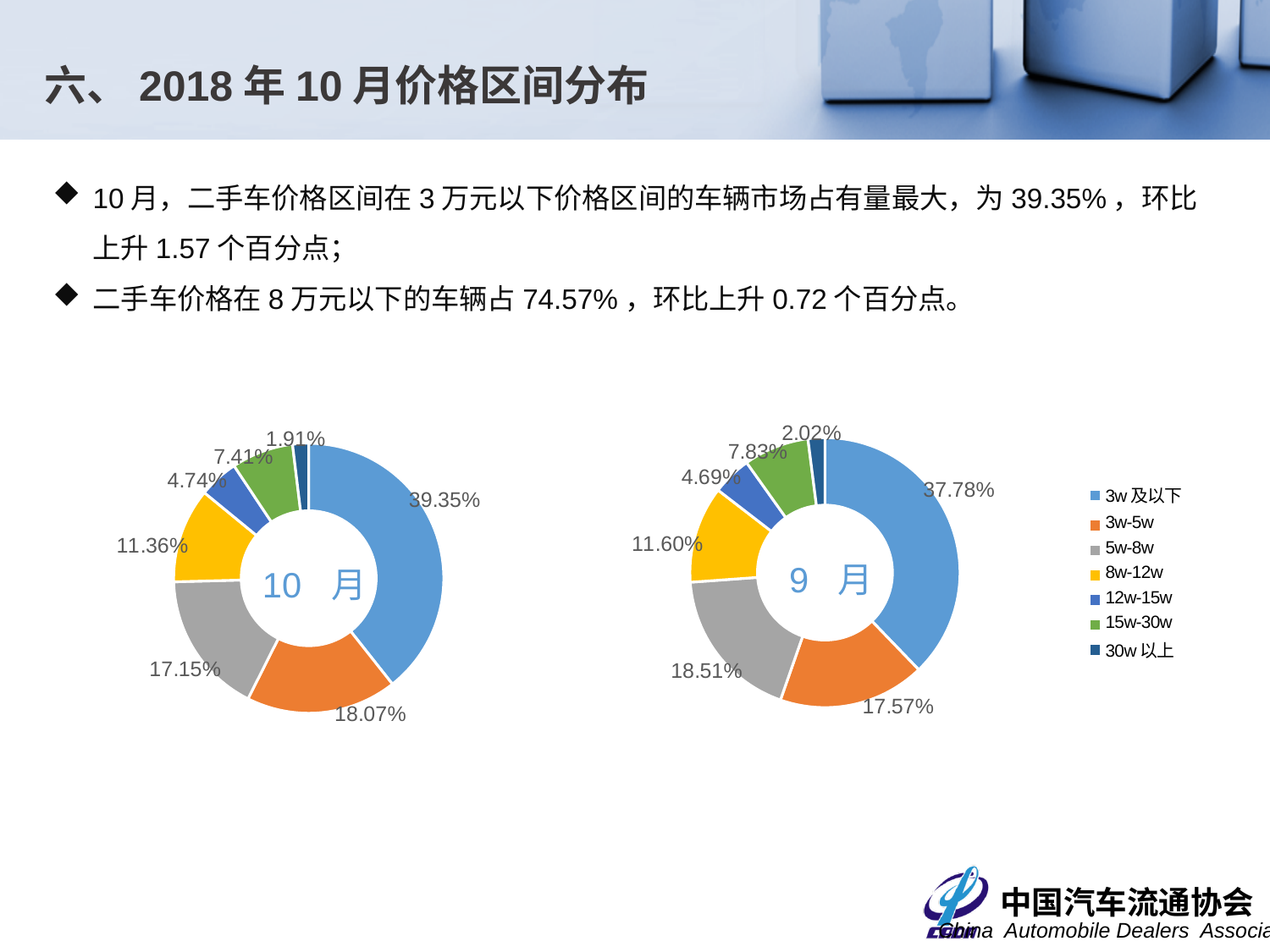

六、2018年10月价格区间分布
10月，二手车价格区间在3万元以下价格区间的车辆市场占有量最大，为39.35%，环比上升1.57个百分点；
二手车价格在8万元以下的车辆占74.57%，环比上升0.72个百分点。

### Chart

| Category | 比例 |
|---|---|
| 3w及以下 | 0.3778 |
| 3w-5w | 0.1757 |
| 5w-8w | 0.1851 |
| 8w-12w | 0.116 |
| 12w-15w | 0.0469 |
| 15w-30w | 0.0783 |
| 30w以上 | 0.0202 |

### Chart

| Category | 比例 |
|---|---|
| 3w及以下 | 0.393467527535131 |
| 3w-5w | 0.180737695761936 |
| 5w-8w | 0.171533254395568 |
| 8w-12w | 0.113648041822122 |
| 12w-15w | 0.0473626594580103 |
| 15w-30w | 0.0741046893501039 |
| 30w以上 | 0.0191461316771296 |